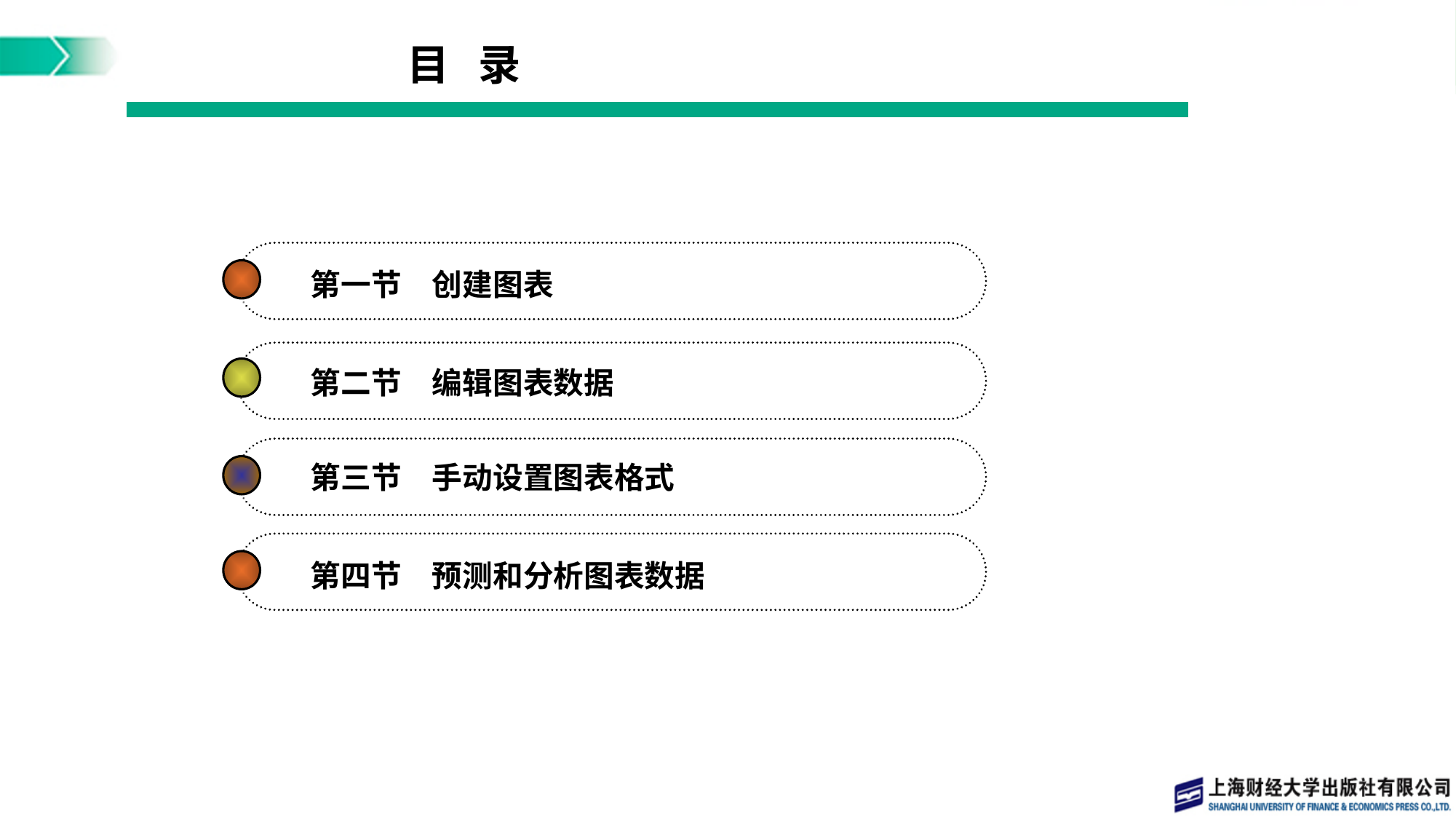

目   录

第一节　创建图表

第二节　编辑图表数据

第三节　手动设置图表格式

第四节　预测和分析图表数据